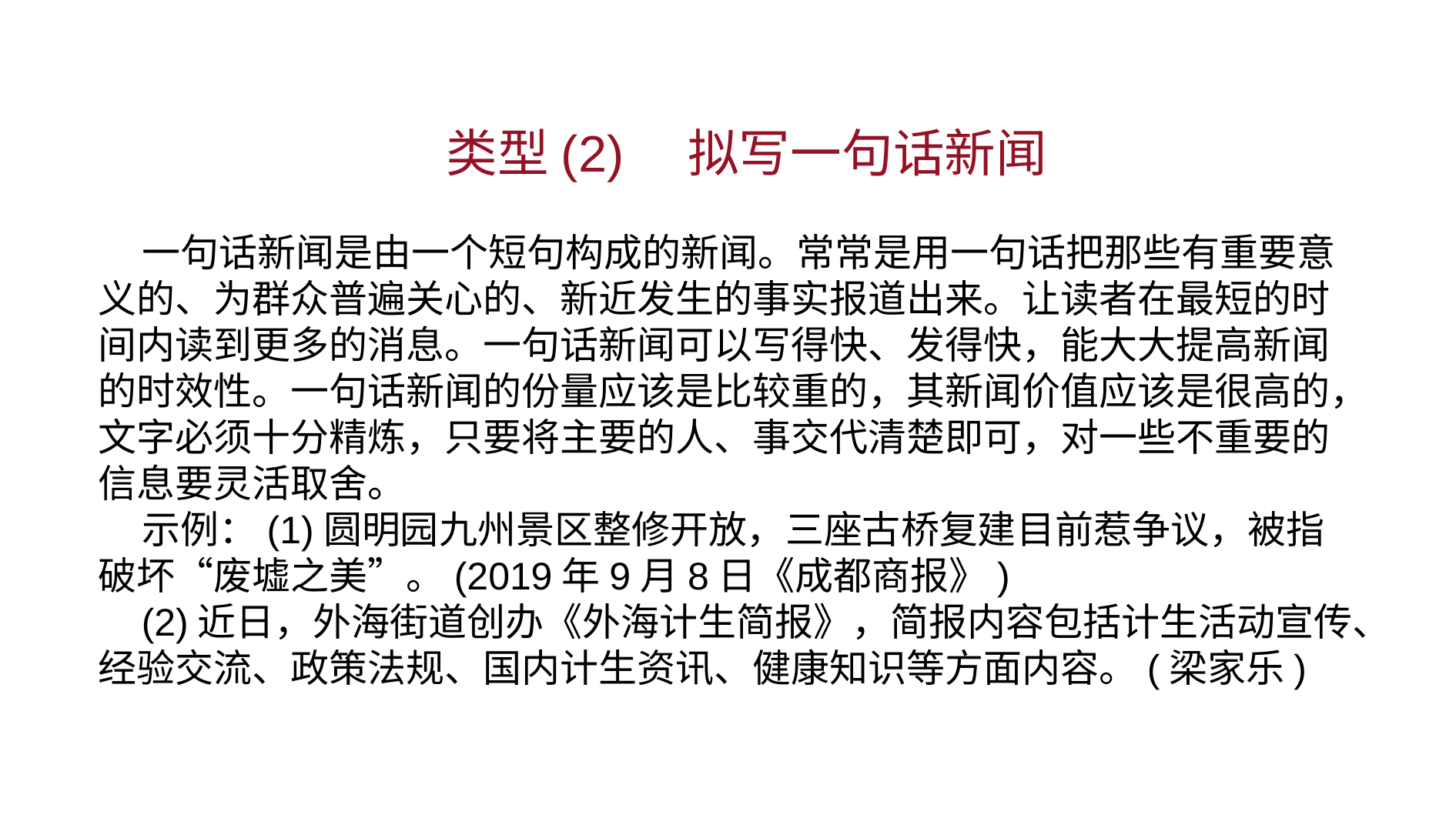

类型(2)　拟写一句话新闻

    一句话新闻是由一个短句构成的新闻。常常是用一句话把那些有重要意义的、为群众普遍关心的、新近发生的事实报道出来。让读者在最短的时间内读到更多的消息。一句话新闻可以写得快、发得快，能大大提高新闻的时效性。一句话新闻的份量应该是比较重的，其新闻价值应该是很高的，文字必须十分精炼，只要将主要的人、事交代清楚即可，对一些不重要的信息要灵活取舍。
    示例：(1)圆明园九州景区整修开放，三座古桥复建目前惹争议，被指破坏“废墟之美”。(2019年9月8日《成都商报》)
    (2)近日，外海街道创办《外海计生简报》，简报内容包括计生活动宣传、经验交流、政策法规、国内计生资讯、健康知识等方面内容。(梁家乐)